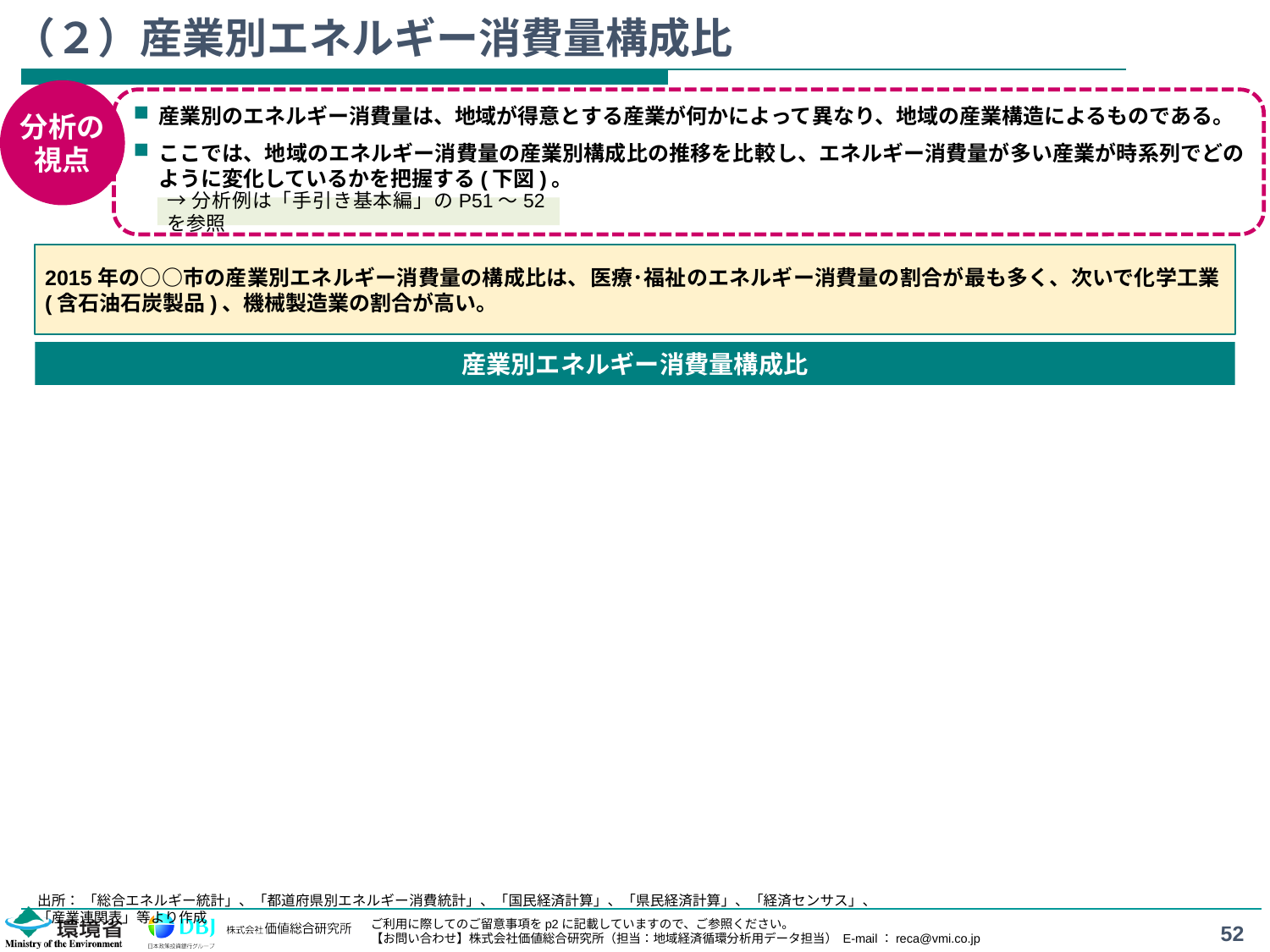

# （２）産業別エネルギー消費量構成比
分析の
視点
産業別のエネルギー消費量は、地域が得意とする産業が何かによって異なり、地域の産業構造によるものである。
ここでは、地域のエネルギー消費量の産業別構成比の推移を比較し、エネルギー消費量が多い産業が時系列でどのように変化しているかを把握する(下図)。
→分析例は「手引き基本編」のP51～52を参照
2015年の○○市の産業別エネルギー消費量の構成比は、医療･福祉のエネルギー消費量の割合が最も多く、次いで化学工業(含石油石炭製品)、機械製造業の割合が高い。
産業別エネルギー消費量構成比
出所： 「総合エネルギー統計」、「都道府県別エネルギー消費統計」、「国民経済計算」、「県民経済計算」、「経済センサス」、「産業連関表」等より作成
52